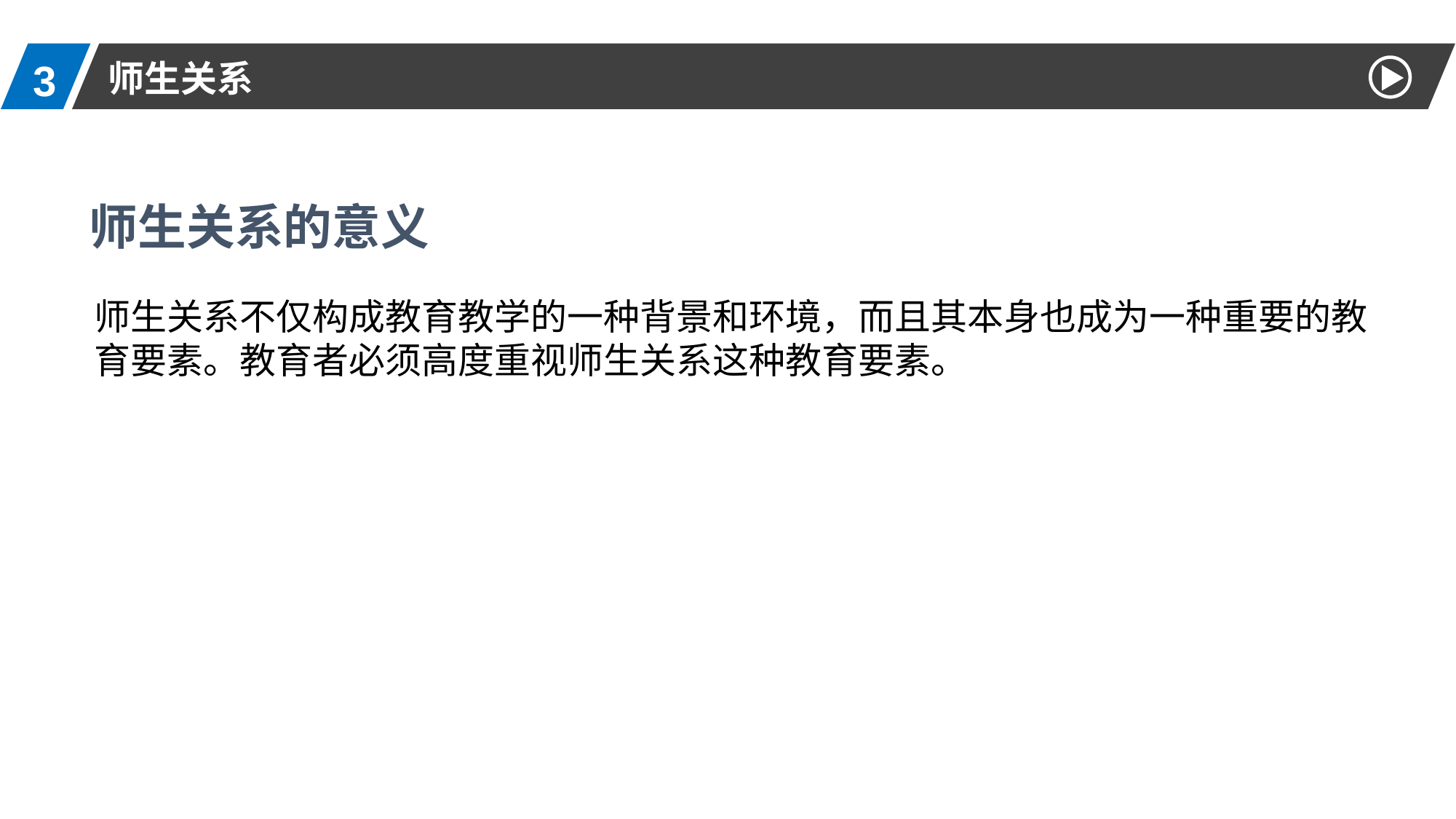

3
师生关系

师生关系的意义
师生关系不仅构成教育教学的一种背景和环境，而且其本身也成为一种重要的教育要素。教育者必须高度重视师生关系这种教育要素。